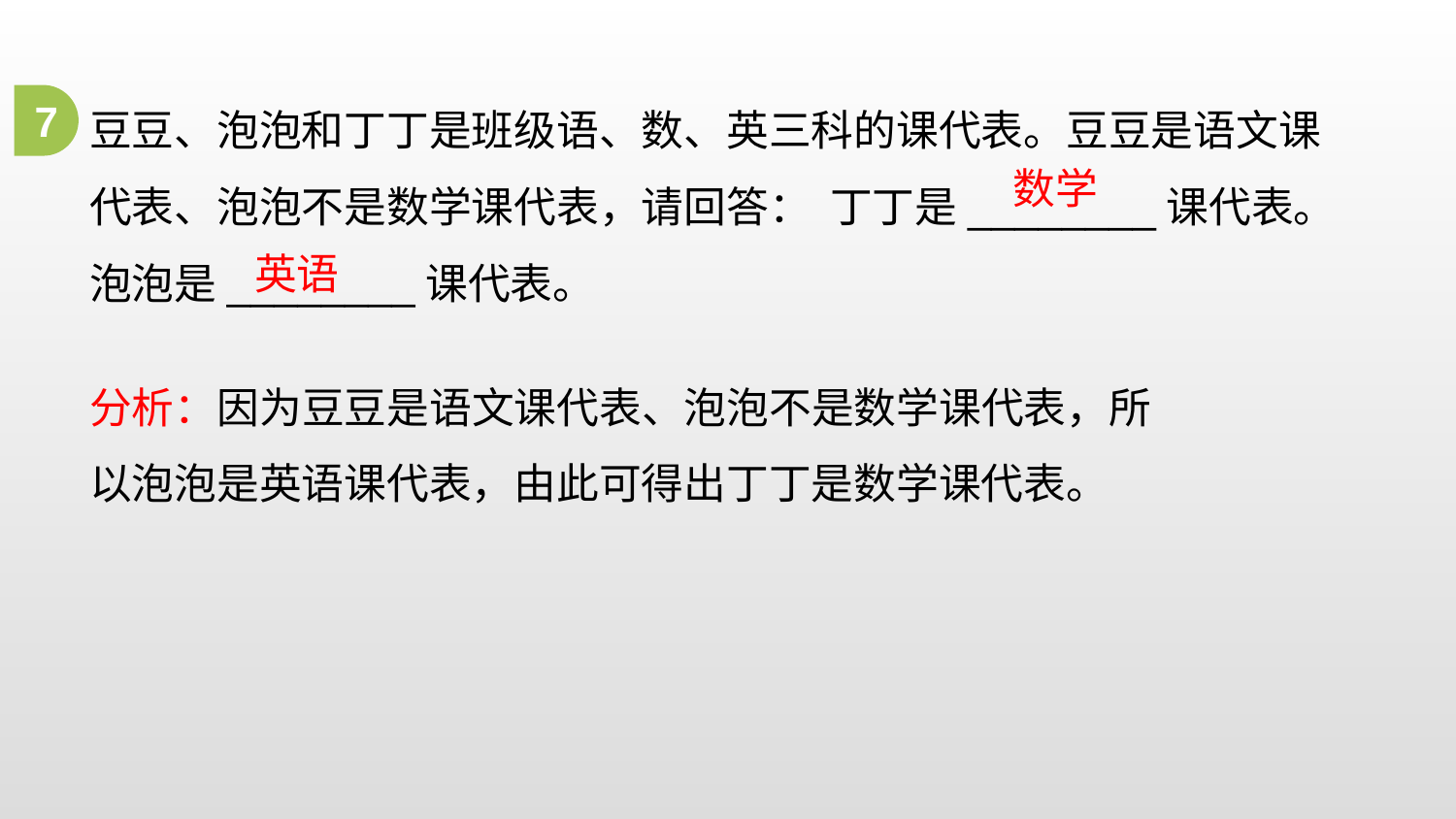

豆豆、泡泡和丁丁是班级语、数、英三科的课代表。豆豆是语文课代表、泡泡不是数学课代表，请回答：  丁丁是________课代表。
泡泡是________课代表。
7
数学
英语
分析：因为豆豆是语文课代表、泡泡不是数学课代表，所以泡泡是英语课代表，由此可得出丁丁是数学课代表。